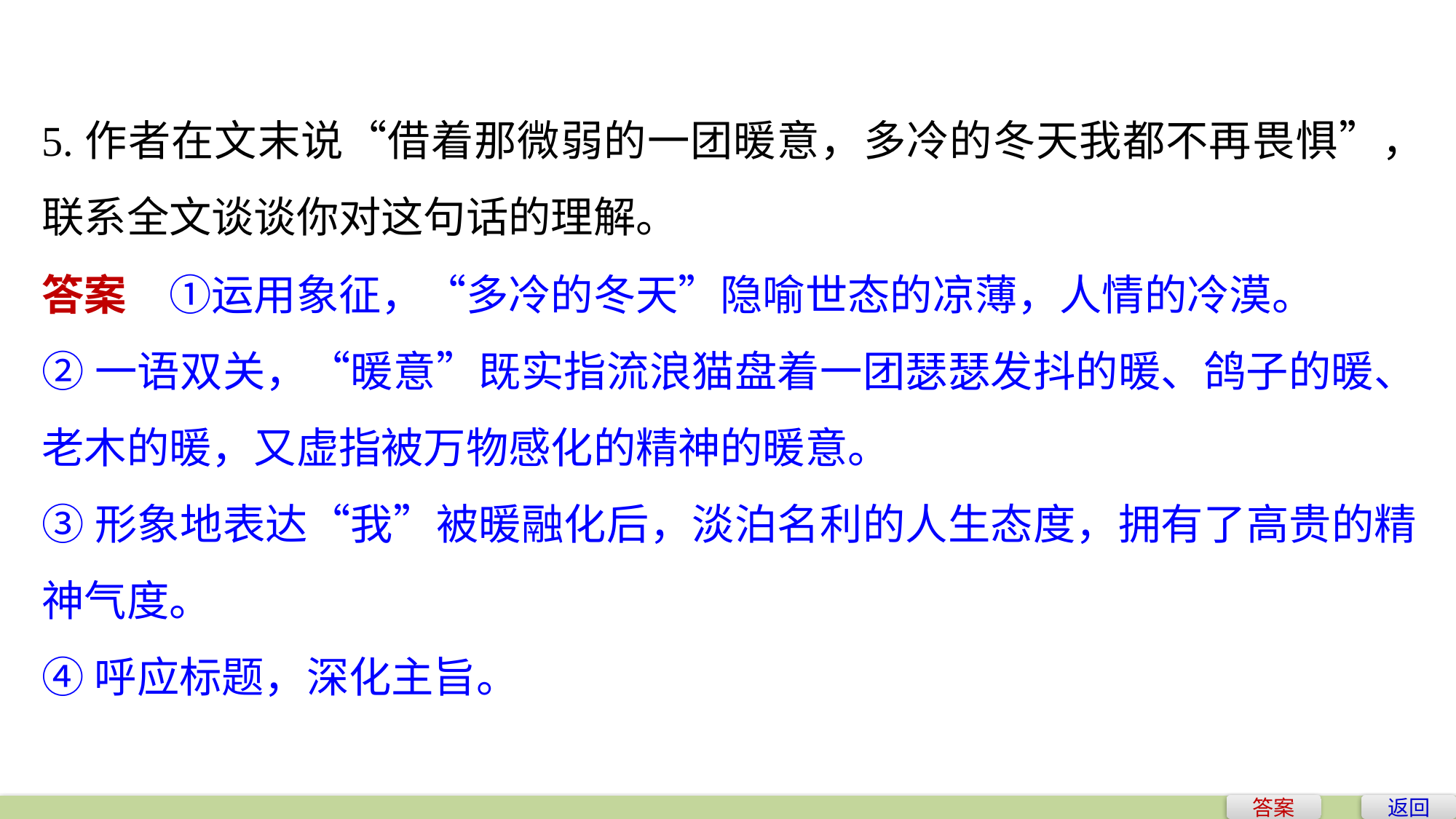

5.作者在文末说“借着那微弱的一团暖意，多冷的冬天我都不再畏惧”，联系全文谈谈你对这句话的理解。
答案　①运用象征，“多冷的冬天”隐喻世态的凉薄，人情的冷漠。
②一语双关，“暖意”既实指流浪猫盘着一团瑟瑟发抖的暖、鸽子的暖、老木的暖，又虚指被万物感化的精神的暖意。
③形象地表达“我”被暖融化后，淡泊名利的人生态度，拥有了高贵的精神气度。
④呼应标题，深化主旨。
答案
返回